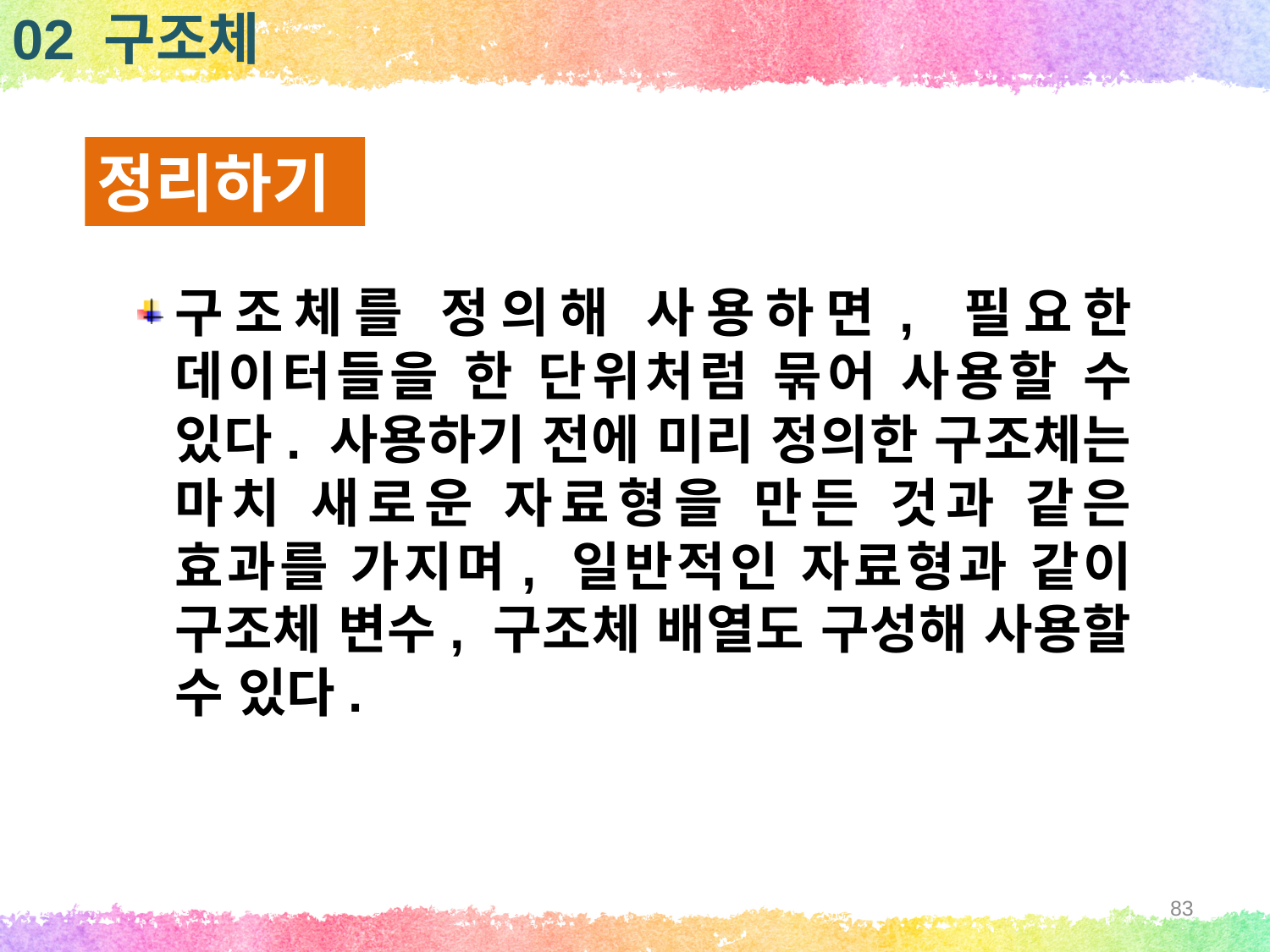

02 구조체
정리하기
구조체를 정의해 사용하면, 필요한 데이터들을 한 단위처럼 묶어 사용할 수 있다. 사용하기 전에 미리 정의한 구조체는 마치 새로운 자료형을 만든 것과 같은 효과를 가지며, 일반적인 자료형과 같이 구조체 변수, 구조체 배열도 구성해 사용할 수 있다.
83